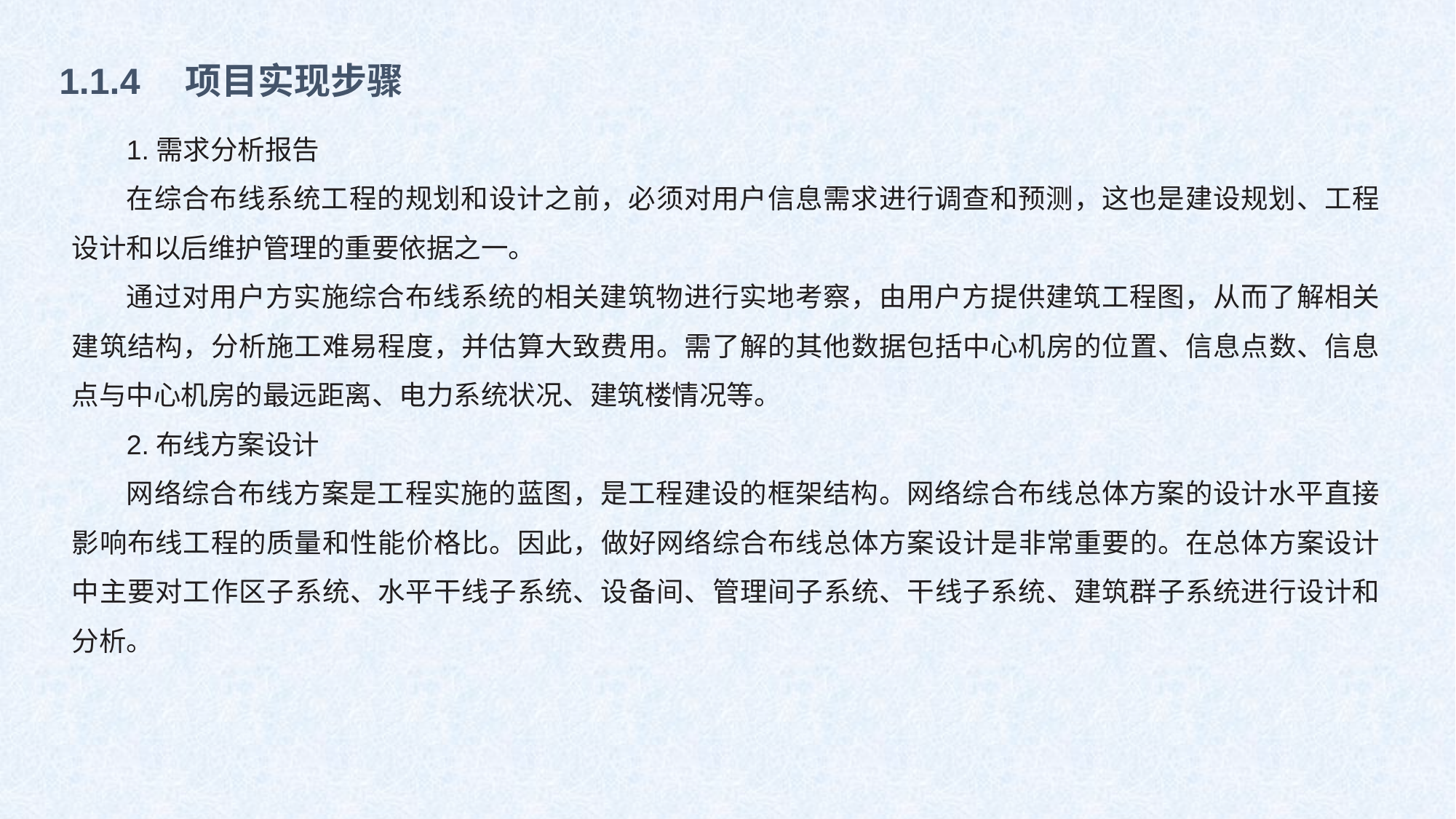

1.1.4　项目实现步骤
1.需求分析报告
在综合布线系统工程的规划和设计之前，必须对用户信息需求进行调查和预测，这也是建设规划、工程设计和以后维护管理的重要依据之一。
通过对用户方实施综合布线系统的相关建筑物进行实地考察，由用户方提供建筑工程图，从而了解相关建筑结构，分析施工难易程度，并估算大致费用。需了解的其他数据包括中心机房的位置、信息点数、信息点与中心机房的最远距离、电力系统状况、建筑楼情况等。
2.布线方案设计
网络综合布线方案是工程实施的蓝图，是工程建设的框架结构。网络综合布线总体方案的设计水平直接影响布线工程的质量和性能价格比。因此，做好网络综合布线总体方案设计是非常重要的。在总体方案设计中主要对工作区子系统、水平干线子系统、设备间、管理间子系统、干线子系统、建筑群子系统进行设计和分析。